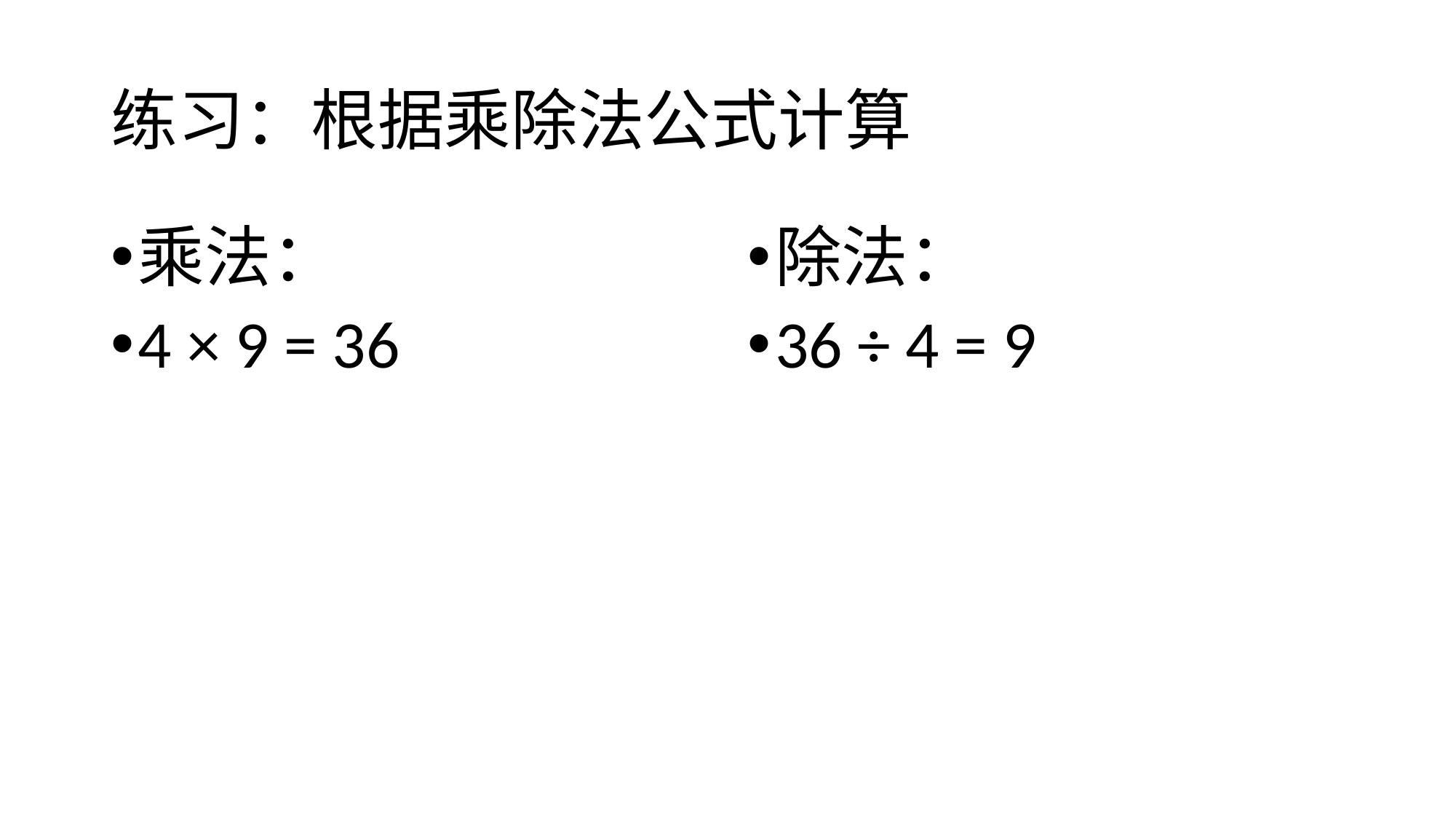

# 练习：根据乘除法公式计算
乘法：
4 × 9 = 36

除法：
36 ÷ 4 = 9